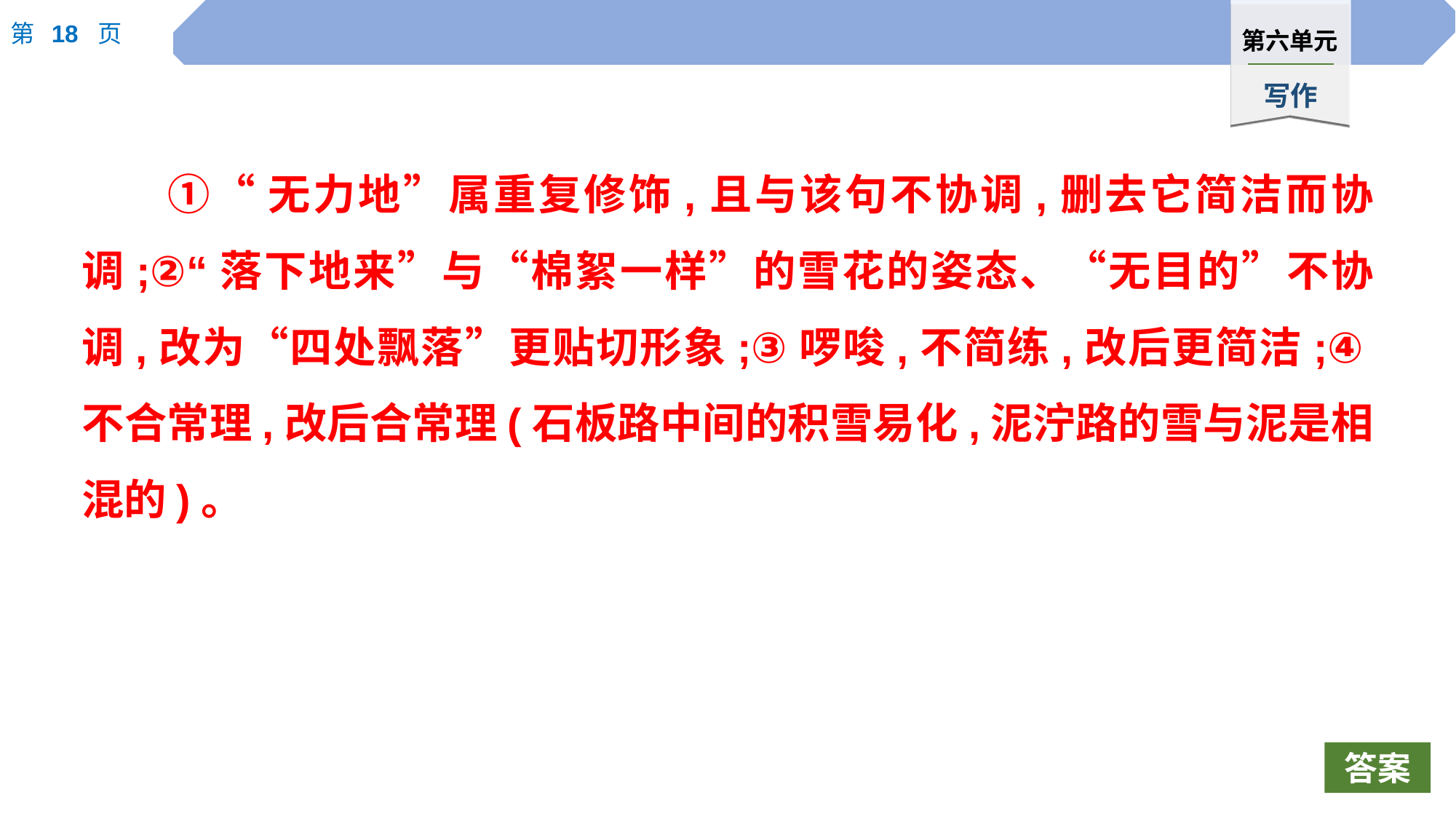

①“无力地”属重复修饰,且与该句不协调,删去它简洁而协调;②“落下地来”与“棉絮一样”的雪花的姿态、“无目的”不协调,改为“四处飘落”更贴切形象;③啰唆,不简练,改后更简洁;④不合常理,改后合常理(石板路中间的积雪易化,泥泞路的雪与泥是相混的)。
答案